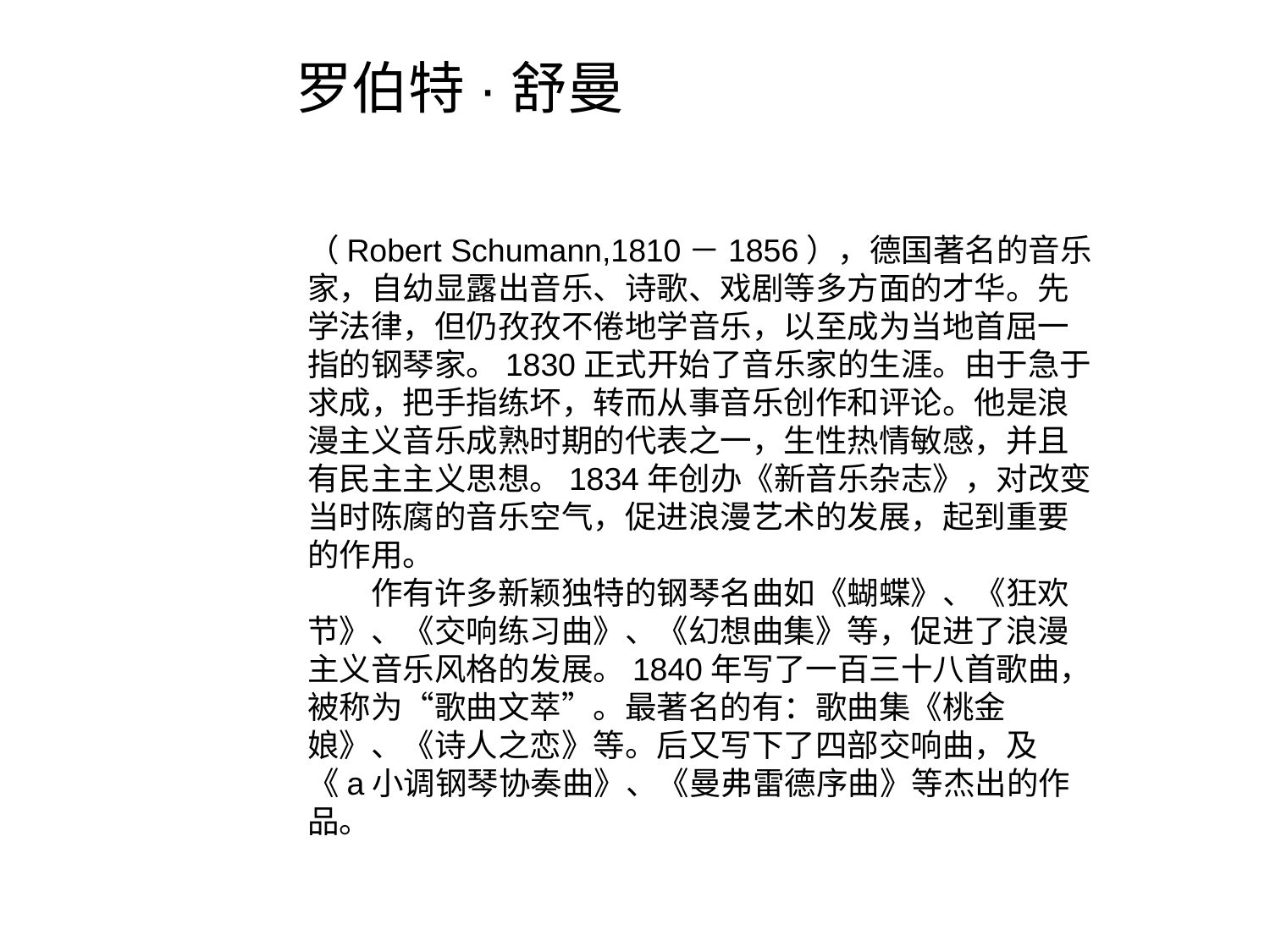

罗伯特·舒曼

（Robert Schumann,1810－1856），德国著名的音乐家，自幼显露出音乐、诗歌、戏剧等多方面的才华。先学法律，但仍孜孜不倦地学音乐，以至成为当地首屈一指的钢琴家。1830正式开始了音乐家的生涯。由于急于求成，把手指练坏，转而从事音乐创作和评论。他是浪漫主义音乐成熟时期的代表之一，生性热情敏感，并且有民主主义思想。1834年创办《新音乐杂志》，对改变当时陈腐的音乐空气，促进浪漫艺术的发展，起到重要的作用。
　　作有许多新颖独特的钢琴名曲如《蝴蝶》、《狂欢节》、《交响练习曲》、《幻想曲集》等，促进了浪漫主义音乐风格的发展。1840年写了一百三十八首歌曲，被称为“歌曲文萃”。最著名的有：歌曲集《桃金娘》、《诗人之恋》等。后又写下了四部交响曲，及《a小调钢琴协奏曲》、《曼弗雷德序曲》等杰出的作品。
——（德）舒曼